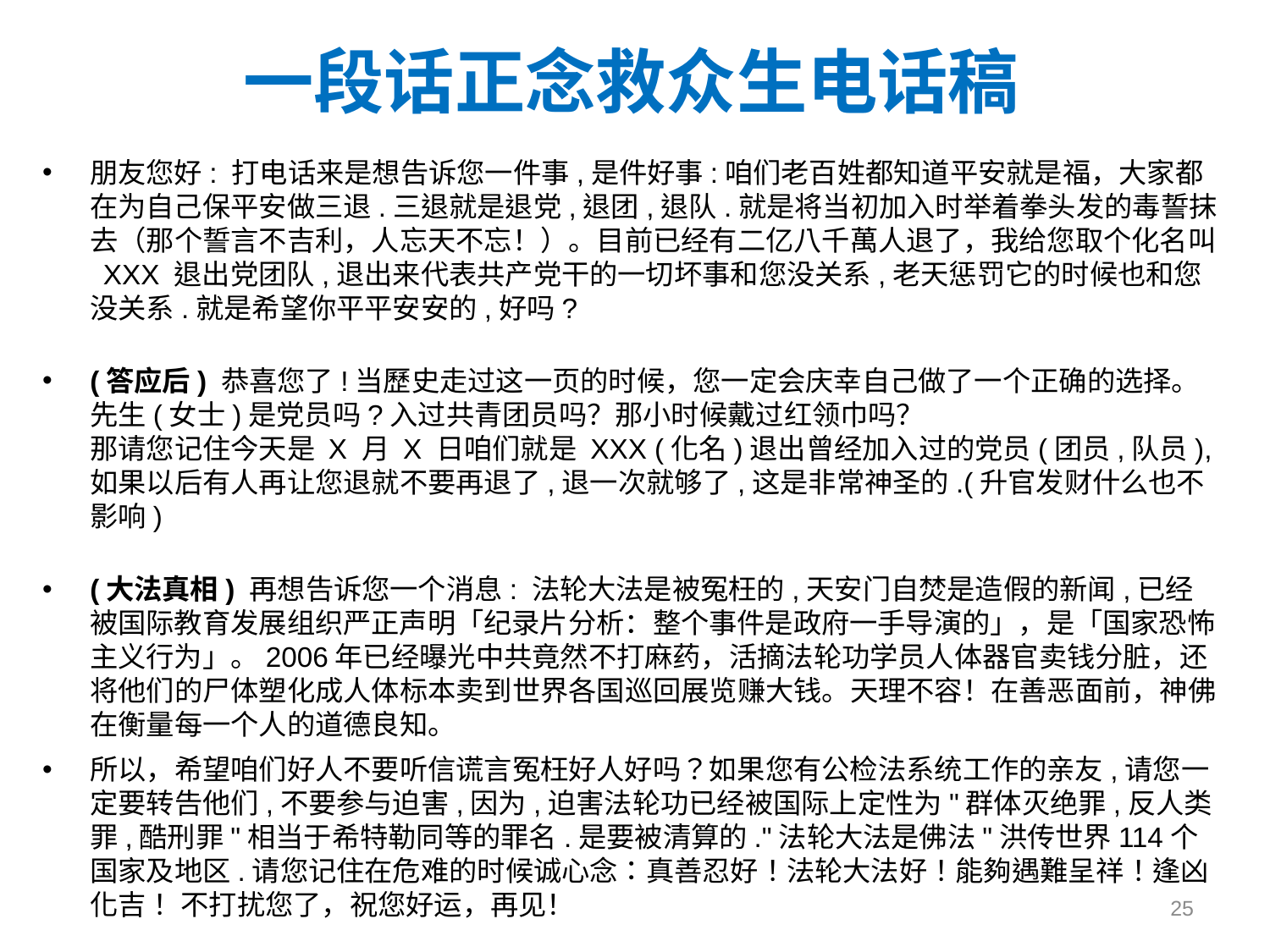

一段话正念救众生电话稿
朋友您好: 打电话来是想告诉您一件事,是件好事:咱们老百姓都知道平安就是福，大家都在为自己保平安做三退.三退就是退党,退团,退队.就是将当初加入时举着拳头发的毒誓抹去（那个誓言不吉利，人忘天不忘！）。目前已经有二亿八千萬人退了，我给您取个化名叫 XXX 退出党团队,退出来代表共产党干的一切坏事和您没关系,老天惩罚它的时候也和您没关系.就是希望你平平安安的,好吗?
(答应后) 恭喜您了!当歷史走过这一页的时候，您一定会庆幸自己做了一个正确的选择。先生(女士)是党员吗?入过共青团员吗？那小时候戴过红领巾吗？ 
那请您记住今天是 X 月 X 日咱们就是 XXX (化名)退出曾经加入过的党员(团员,队员),如果以后有人再让您退就不要再退了,退一次就够了,这是非常神圣的.(升官发财什么也不影响)
(大法真相) 再想告诉您一个消息: 法轮大法是被冤枉的,天安门自焚是造假的新闻,已经被国际教育发展组织严正声明「纪录片分析：整个事件是政府一手导演的」，是「国家恐怖主义行为」。2006年已经曝光中共竟然不打麻药，活摘法轮功学员人体器官卖钱分脏，还将他们的尸体塑化成人体标本卖到世界各国巡回展览赚大钱。天理不容！在善恶面前，神佛在衡量每一个人的道德良知。
所以，希望咱们好人不要听信谎言冤枉好人好吗？如果您有公检法系统工作的亲友,请您一定要转告他们,不要参与迫害,因为,迫害法轮功已经被国际上定性为"群体灭绝罪,反人类罪,酷刑罪"相当于希特勒同等的罪名.是要被清算的."法轮大法是佛法"洪传世界114个国家及地区.请您记住在危难的时候诚心念：真善忍好！法轮大法好！能夠遇難呈祥！逢凶化吉！ 不打扰您了，祝您好运，再见！
25